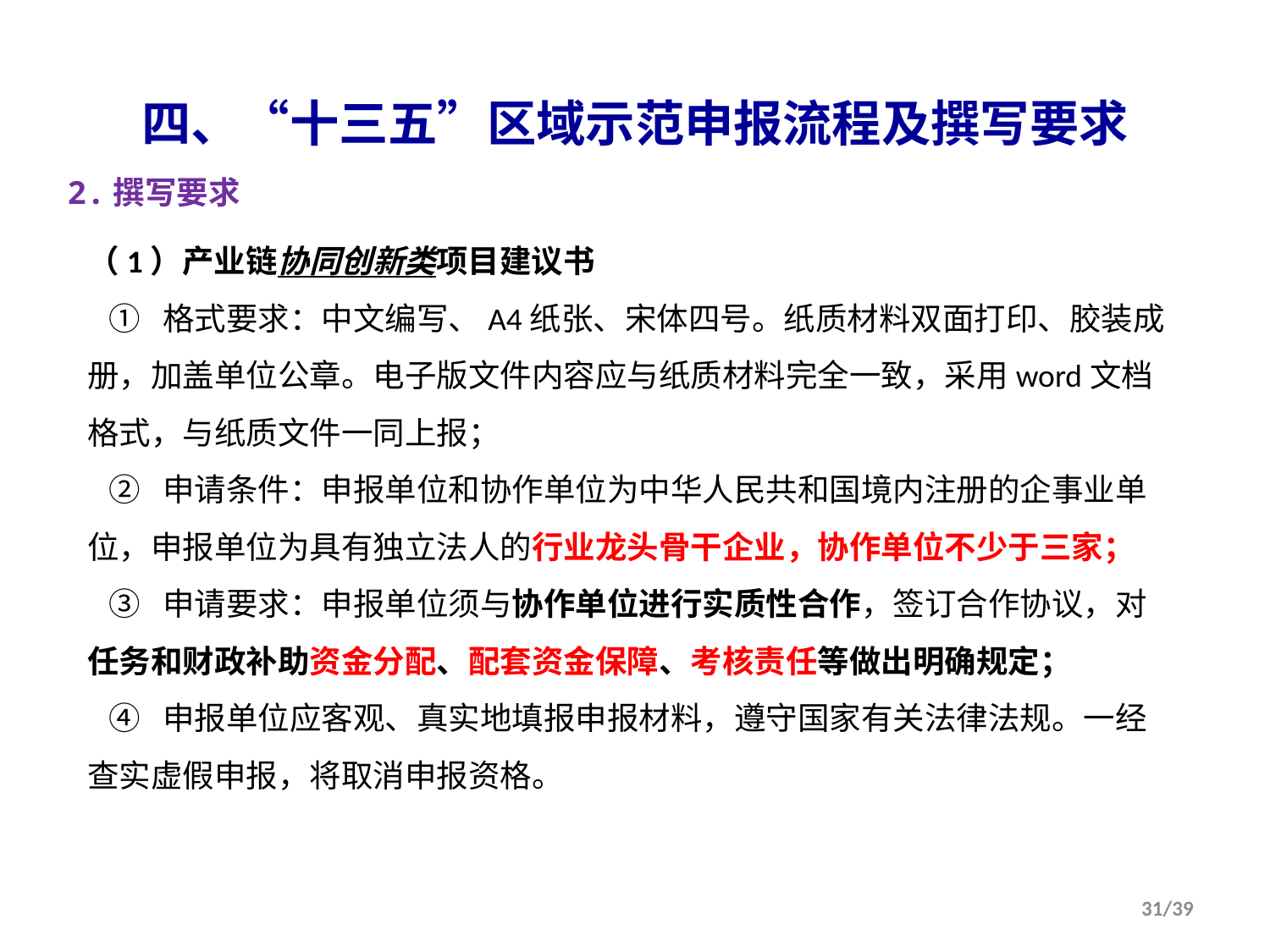

四、“十三五”区域示范申报流程及撰写要求
2.撰写要求

（1）产业链协同创新类项目建议书
   ①  格式要求：中文编写、A4纸张、宋体四号。纸质材料双面打印、胶装成册，加盖单位公章。电子版文件内容应与纸质材料完全一致，采用word文档格式，与纸质文件一同上报；
   ②  申请条件：申报单位和协作单位为中华人民共和国境内注册的企事业单位，申报单位为具有独立法人的行业龙头骨干企业，协作单位不少于三家；
   ③  申请要求：申报单位须与协作单位进行实质性合作，签订合作协议，对任务和财政补助资金分配、配套资金保障、考核责任等做出明确规定；
   ④  申报单位应客观、真实地填报申报材料，遵守国家有关法律法规。一经查实虚假申报，将取消申报资格。

31/39